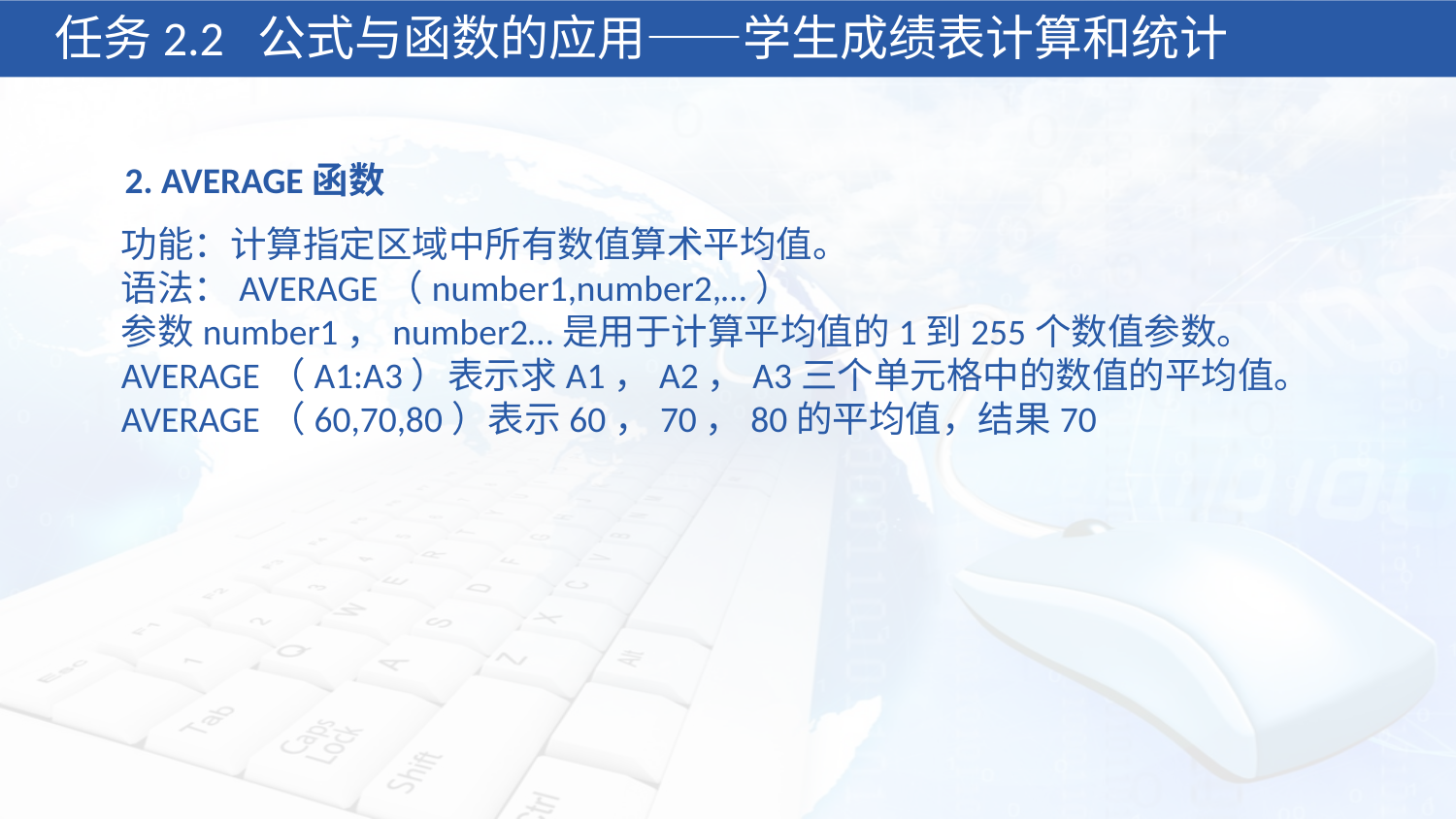

任务2.2  公式与函数的应用——学生成绩表计算和统计
2. AVERAGE函数
功能：计算指定区域中所有数值算术平均值。
语法：AVERAGE（number1,number2,…）
参数number1，number2…是用于计算平均值的1到255个数值参数。
AVERAGE（A1:A3）表示求A1，A2，A3三个单元格中的数值的平均值。
AVERAGE（60,70,80）表示60，70，80的平均值，结果70